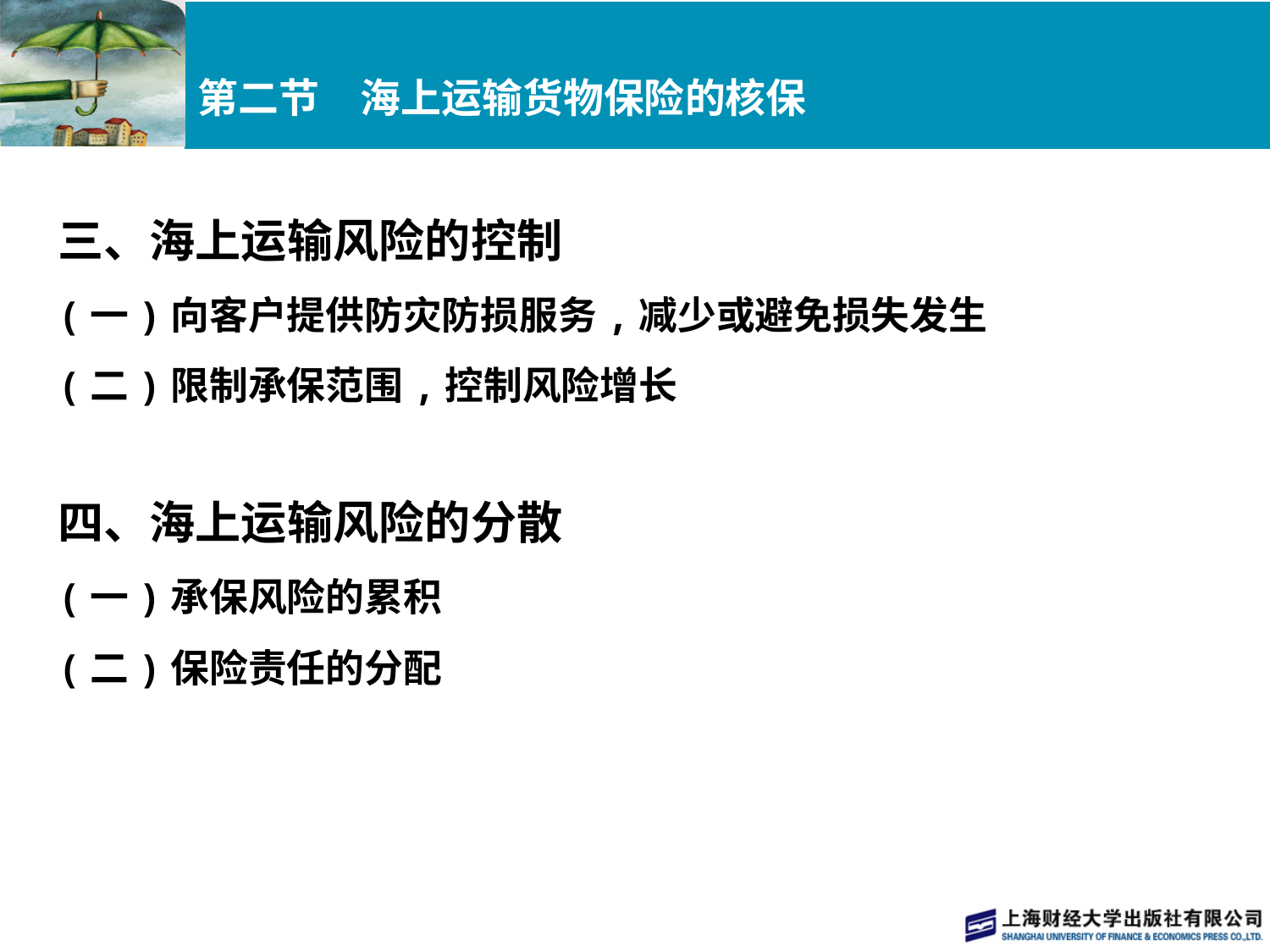

# 第二节　海上运输货物保险的核保
三、海上运输风险的控制
(一)向客户提供防灾防损服务,减少或避免损失发生
(二)限制承保范围,控制风险增长

四、海上运输风险的分散
(一)承保风险的累积
(二)保险责任的分配